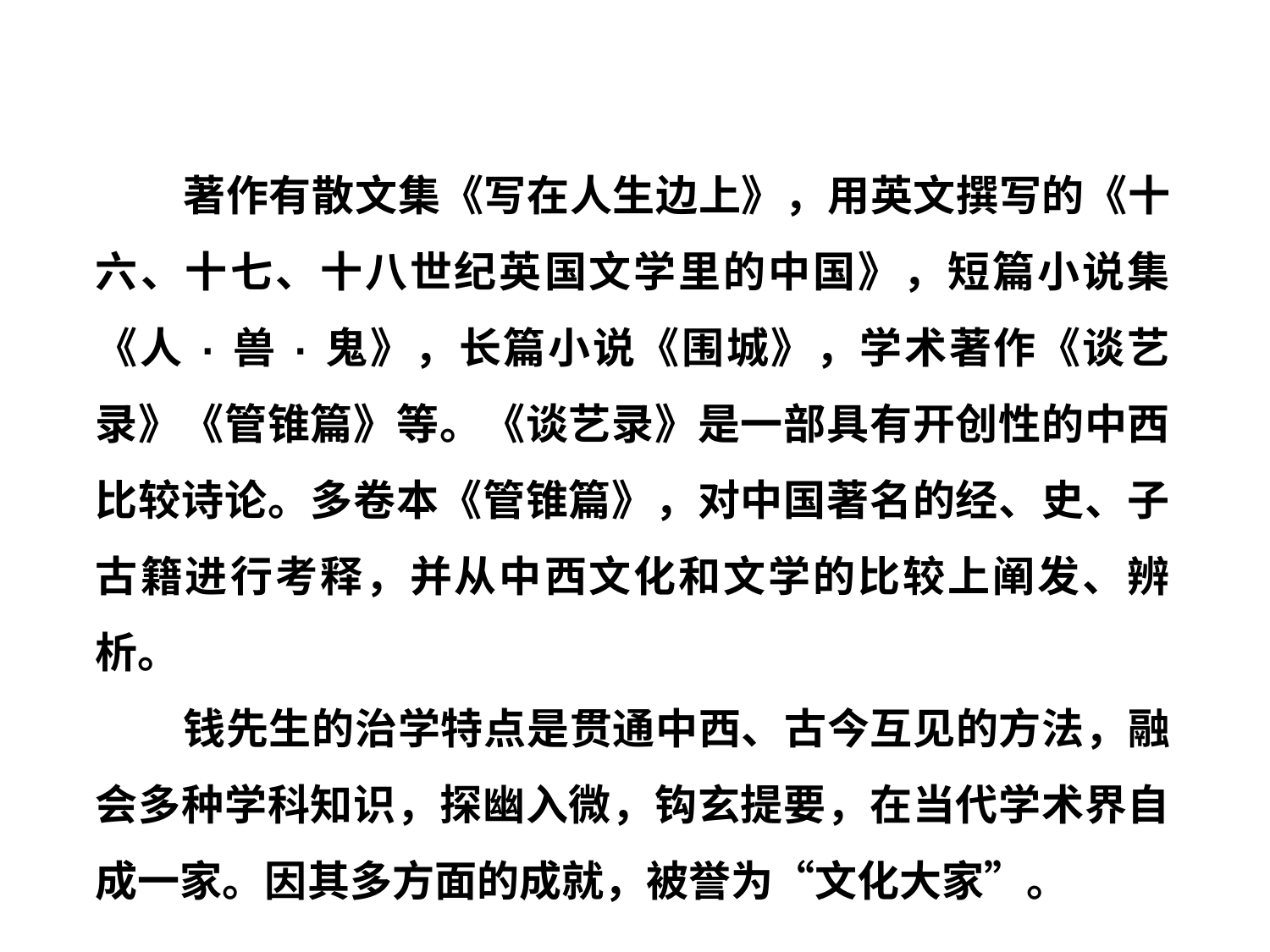

著作有散文集《写在人生边上》，用英文撰写的《十六、十七、十八世纪英国文学里的中国》，短篇小说集《人·兽·鬼》，长篇小说《围城》，学术著作《谈艺录》《管锥篇》等。《谈艺录》是一部具有开创性的中西比较诗论。多卷本《管锥篇》，对中国著名的经、史、子古籍进行考释，并从中西文化和文学的比较上阐发、辨析。
钱先生的治学特点是贯通中西、古今互见的方法，融会多种学科知识，探幽入微，钩玄提要，在当代学术界自成一家。因其多方面的成就，被誉为“文化大家”。